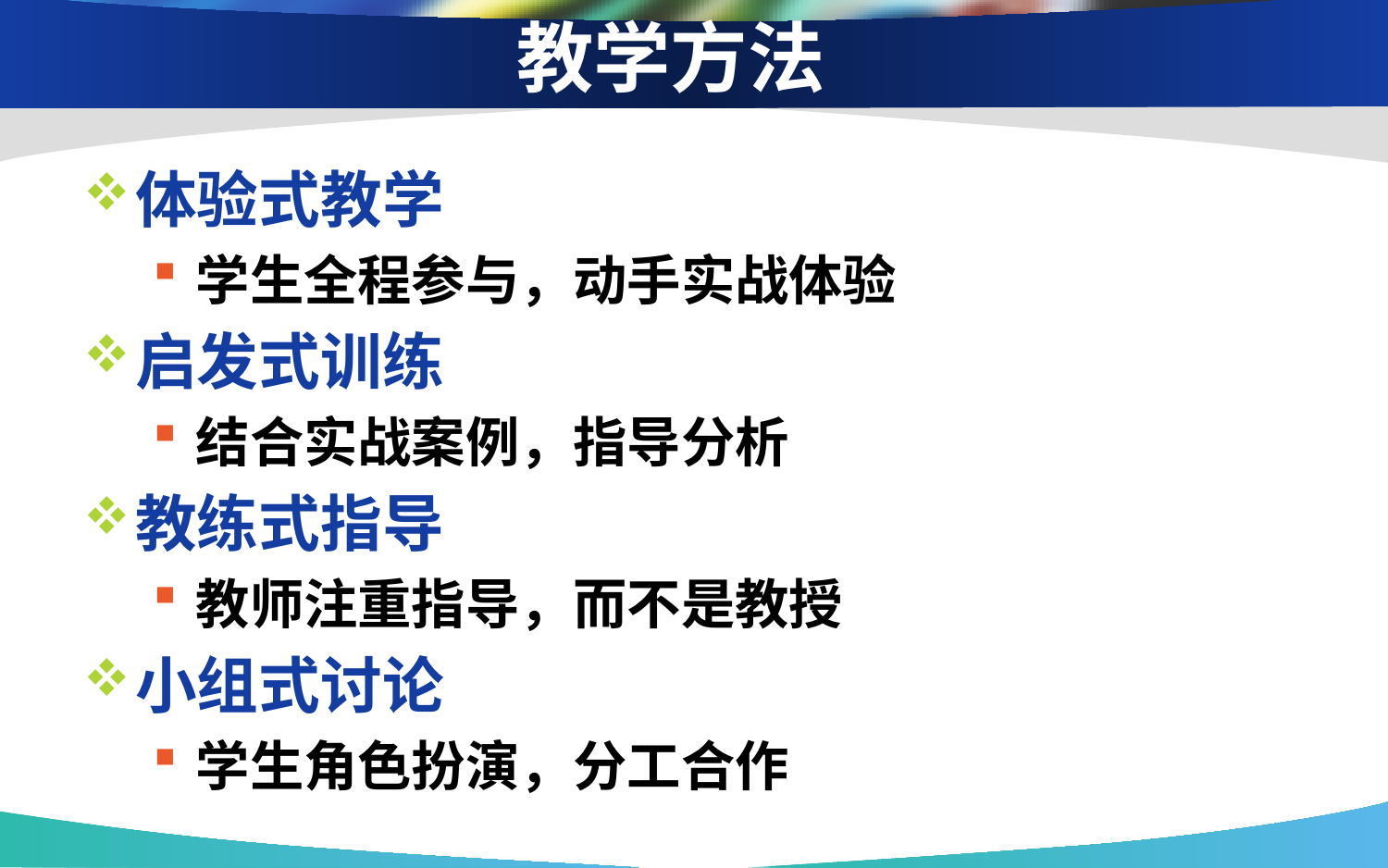

# 教学方法
体验式教学
学生全程参与，动手实战体验
启发式训练
结合实战案例，指导分析
教练式指导
教师注重指导，而不是教授
小组式讨论
学生角色扮演，分工合作